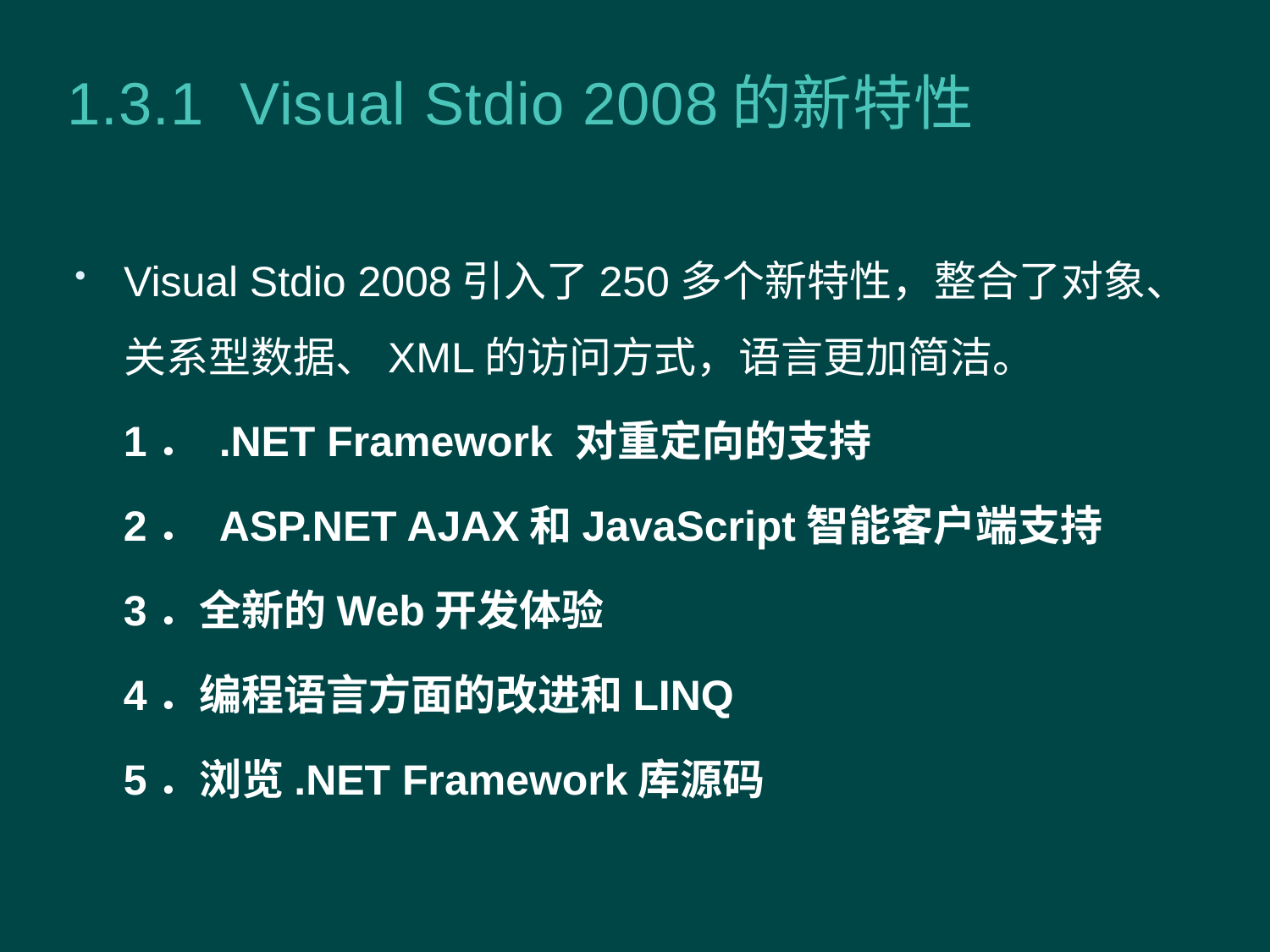

# 1.3.1  Visual Stdio 2008的新特性
Visual Stdio 2008引入了250多个新特性，整合了对象、关系型数据、XML的访问方式，语言更加简洁。
    1． .NET Framework 对重定向的支持
    2． ASP.NET AJAX和JavaScript智能客户端支持
    3．全新的Web开发体验
    4．编程语言方面的改进和LINQ
    5．浏览.NET Framework库源码